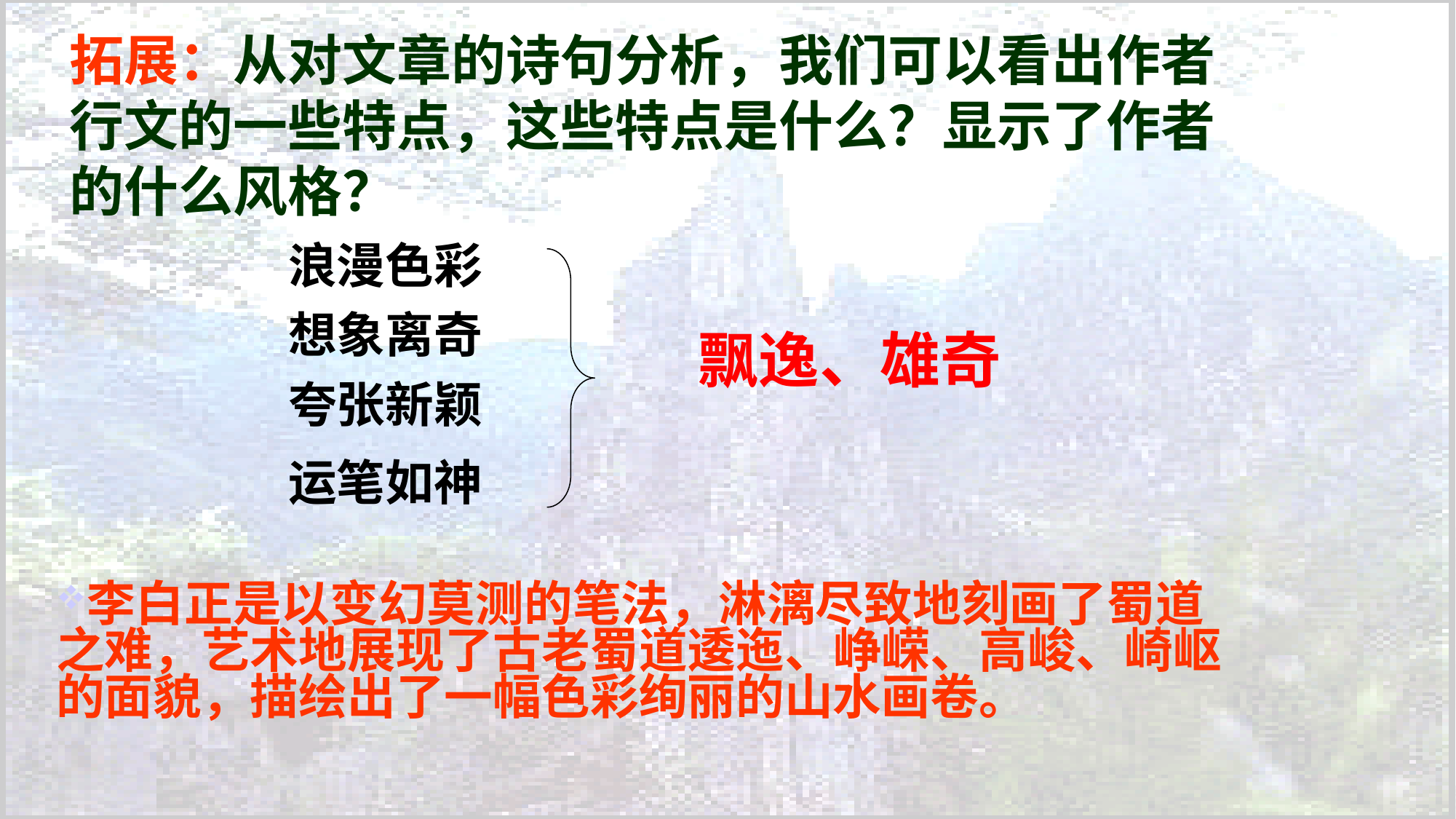

拓展：从对文章的诗句分析，我们可以看出作者行文的一些特点，这些特点是什么？显示了作者的什么风格？

浪漫色彩

想象离奇
     飘逸、雄奇
夸张新颖
运笔如神
李白正是以变幻莫测的笔法，淋漓尽致地刻画了蜀道之难，艺术地展现了古老蜀道逶迤、峥嵘、高峻、崎岖的面貌，描绘出了一幅色彩绚丽的山水画卷。